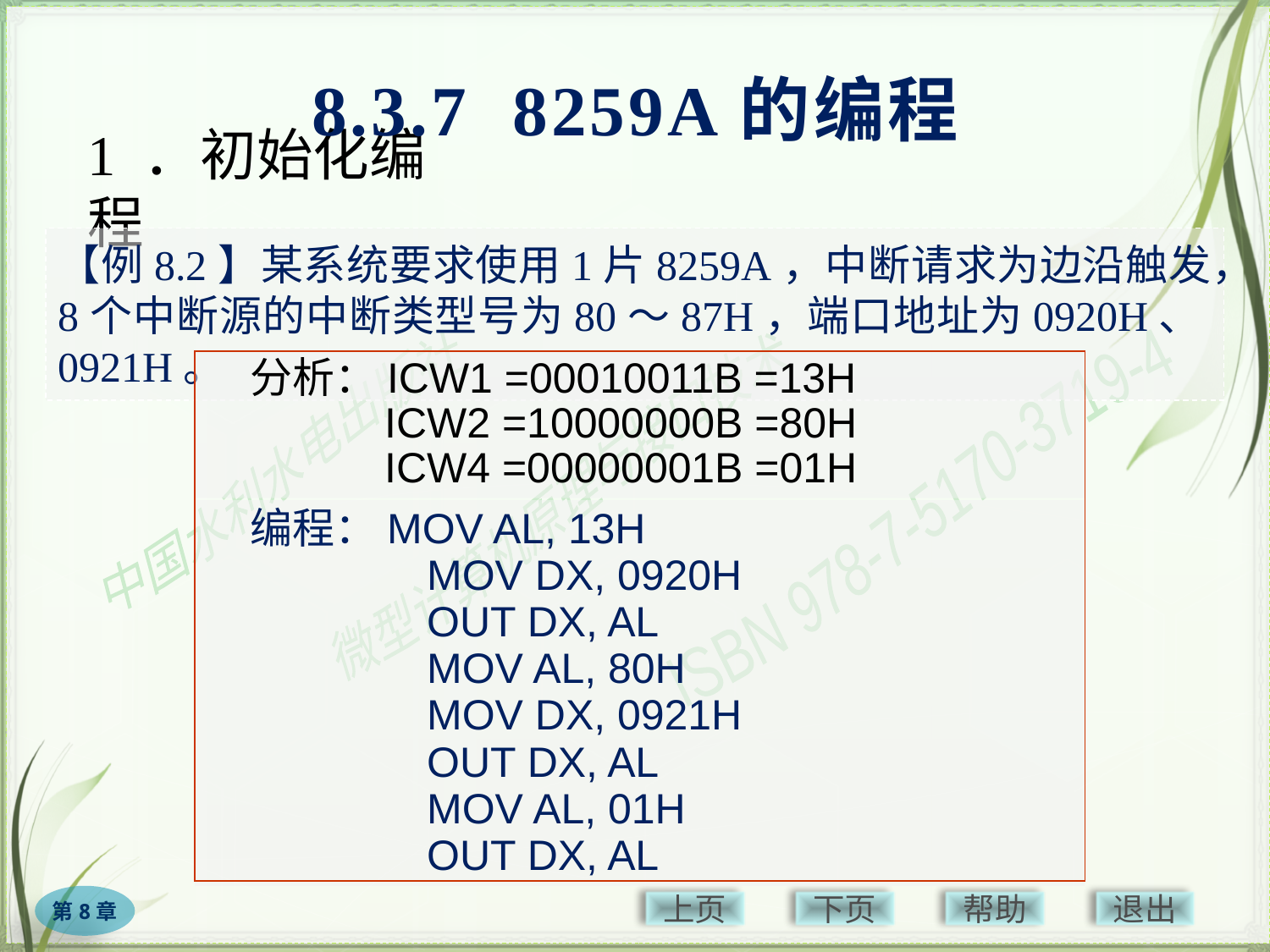

8.3.7  8259A的编程
# 1 ．初始化编程
【例8.2】某系统要求使用1片8259A，中断请求为边沿触发，8个中断源的中断类型号为80～87H，端口地址为0920H、0921H。

分析：ICW1 =00010011B =13H
　　　ICW2 =10000000B =80H
　　　ICW4 =00000001B =01H
编程：MOV AL, 13H
	　MOV DX, 0920H
	　OUT DX, AL
	　MOV AL, 80H
	　MOV DX, 0921H
	　OUT DX, AL
	　MOV AL, 01H
	　OUT DX, AL